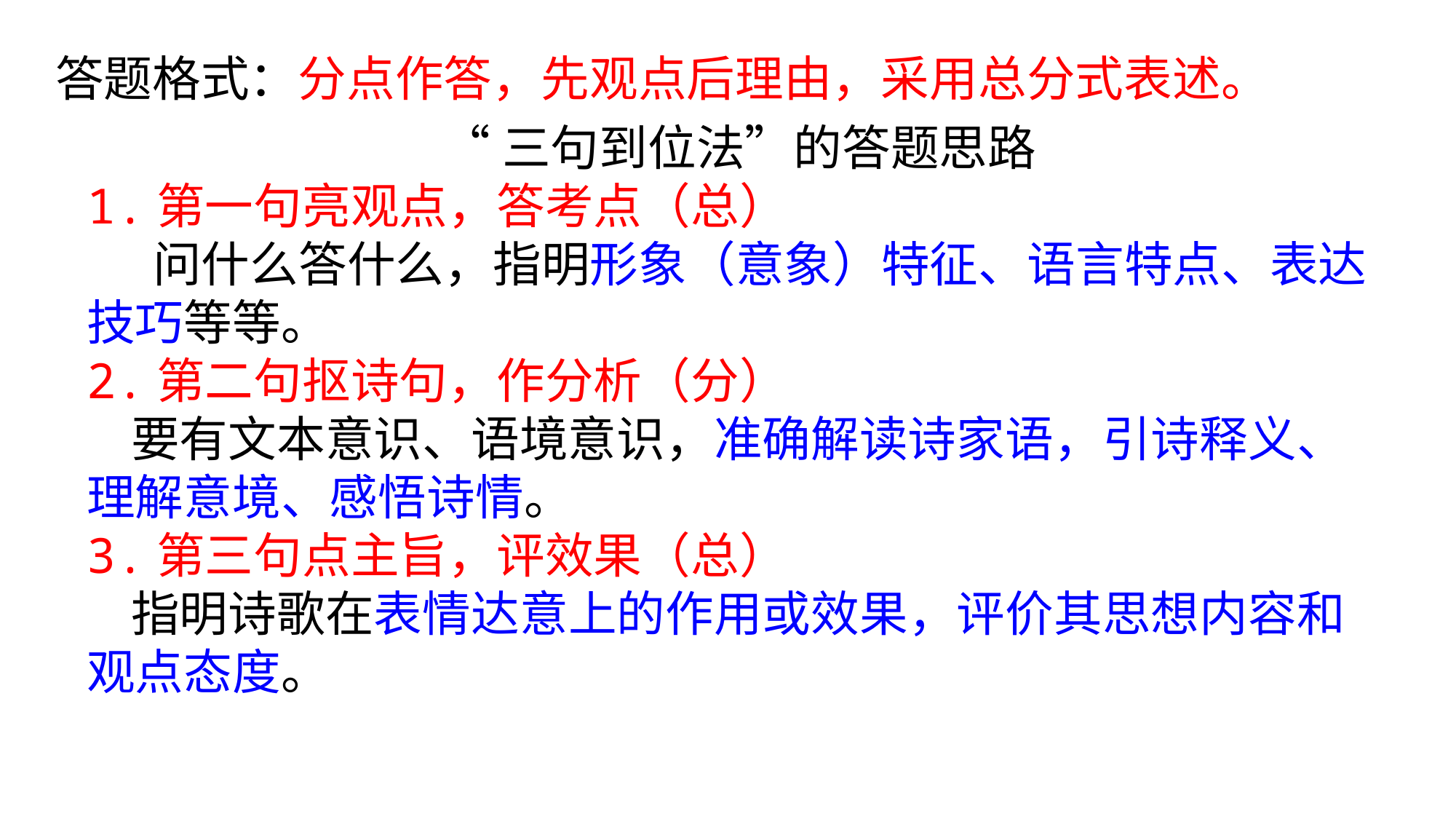

答题格式：分点作答，先观点后理由，采用总分式表述。
“三句到位法”的答题思路
1.第一句亮观点，答考点（总）
     问什么答什么，指明形象（意象）特征、语言特点、表达技巧等等。
2.第二句抠诗句，作分析（分）
   要有文本意识、语境意识，准确解读诗家语，引诗释义、理解意境、感悟诗情。
3.第三句点主旨，评效果（总）
   指明诗歌在表情达意上的作用或效果，评价其思想内容和观点态度。